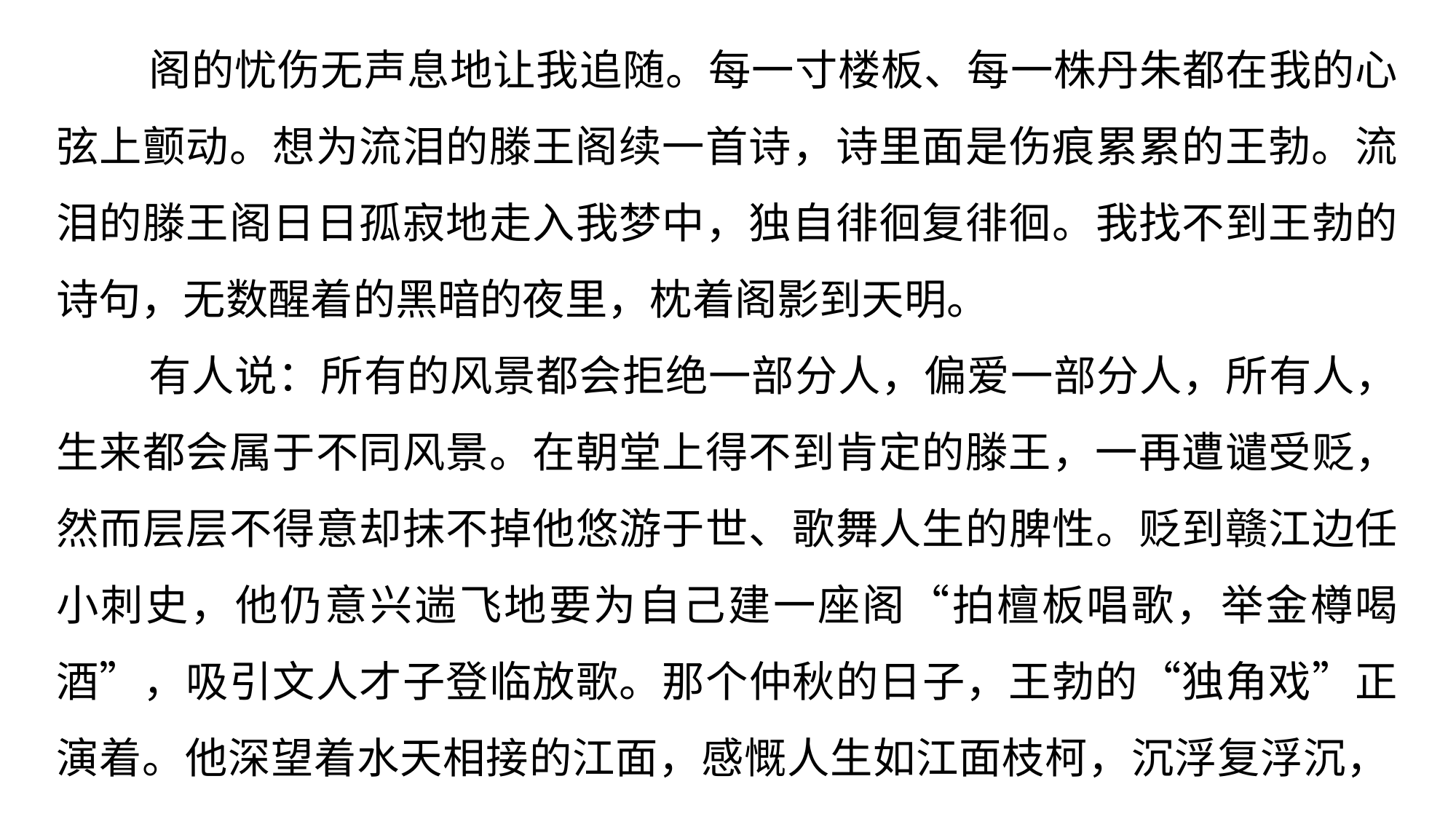

阁的忧伤无声息地让我追随。每一寸楼板、每一株丹朱都在我的心弦上颤动。想为流泪的滕王阁续一首诗，诗里面是伤痕累累的王勃。流泪的滕王阁日日孤寂地走入我梦中，独自徘徊复徘徊。我找不到王勃的诗句，无数醒着的黑暗的夜里，枕着阁影到天明。
        有人说：所有的风景都会拒绝一部分人，偏爱一部分人，所有人，生来都会属于不同风景。在朝堂上得不到肯定的滕王，一再遭谴受贬，然而层层不得意却抹不掉他悠游于世、歌舞人生的脾性。贬到赣江边任小刺史，他仍意兴遄飞地要为自己建一座阁“拍檀板唱歌，举金樽喝酒”，吸引文人才子登临放歌。那个仲秋的日子，王勃的“独角戏”正演着。他深望着水天相接的江面，感慨人生如江面枝柯，沉浮复浮沉，